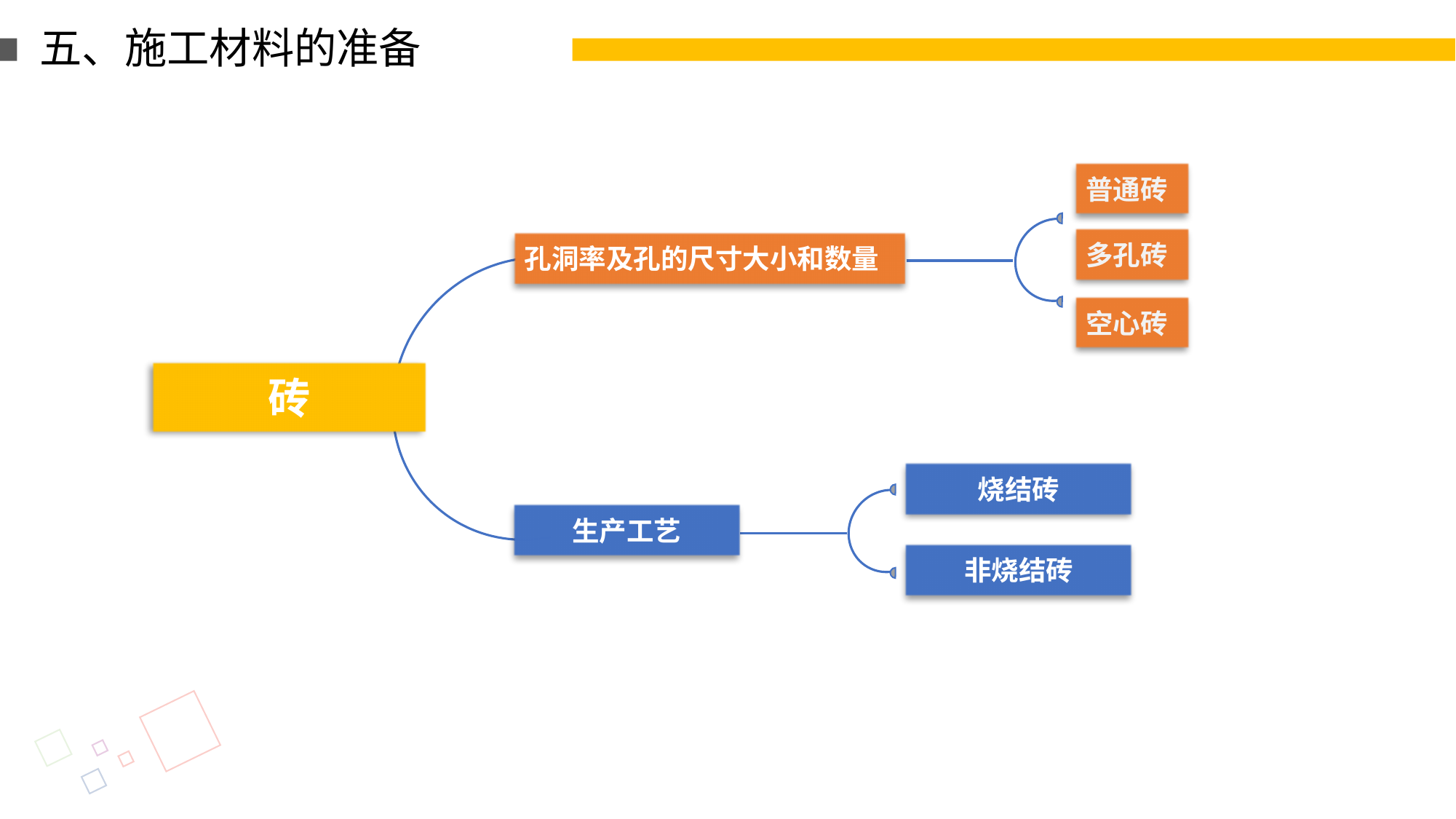

五、施工材料的准备
普通砖

多孔砖
孔洞率及孔的尺寸大小和数量
生产工艺

空心砖
砖

烧结砖

非烧结砖